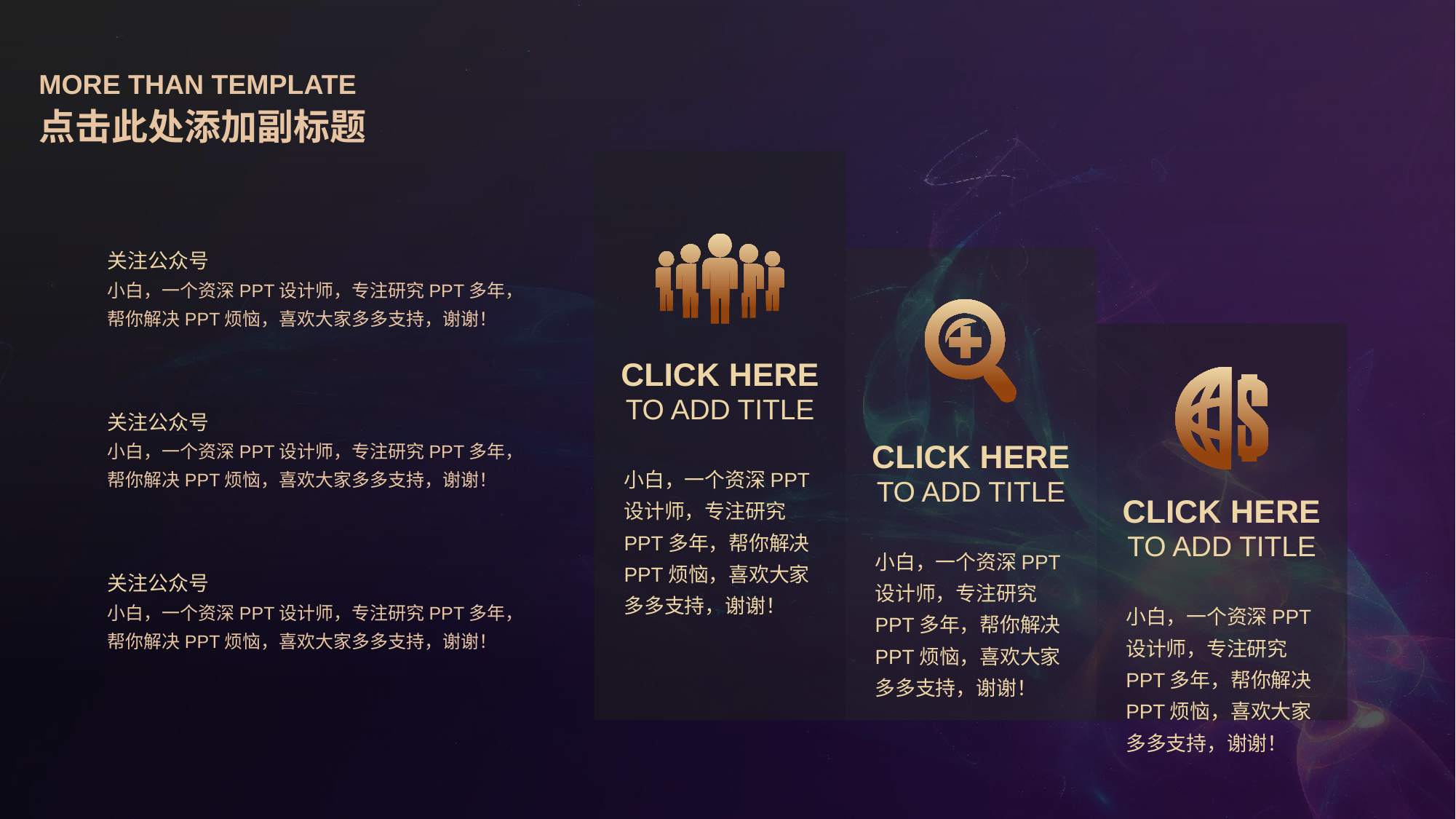

MORE THAN TEMPLATE
点击此处添加副标题

关注公众号
小白，一个资深PPT设计师，专注研究PPT多年，帮你解决PPT烦恼，喜欢大家多多支持，谢谢！

CLICK HERE

TO ADD TITLE
关注公众号
小白，一个资深PPT设计师，专注研究PPT多年，帮你解决PPT烦恼，喜欢大家多多支持，谢谢！
CLICK HERE
小白，一个资深PPT设计师，专注研究PPT多年，帮你解决PPT烦恼，喜欢大家多多支持，谢谢！
TO ADD TITLE
CLICK HERE
TO ADD TITLE
小白，一个资深PPT设计师，专注研究PPT多年，帮你解决PPT烦恼，喜欢大家多多支持，谢谢！
关注公众号
小白，一个资深PPT设计师，专注研究PPT多年，帮你解决PPT烦恼，喜欢大家多多支持，谢谢！
小白，一个资深PPT设计师，专注研究PPT多年，帮你解决PPT烦恼，喜欢大家多多支持，谢谢！